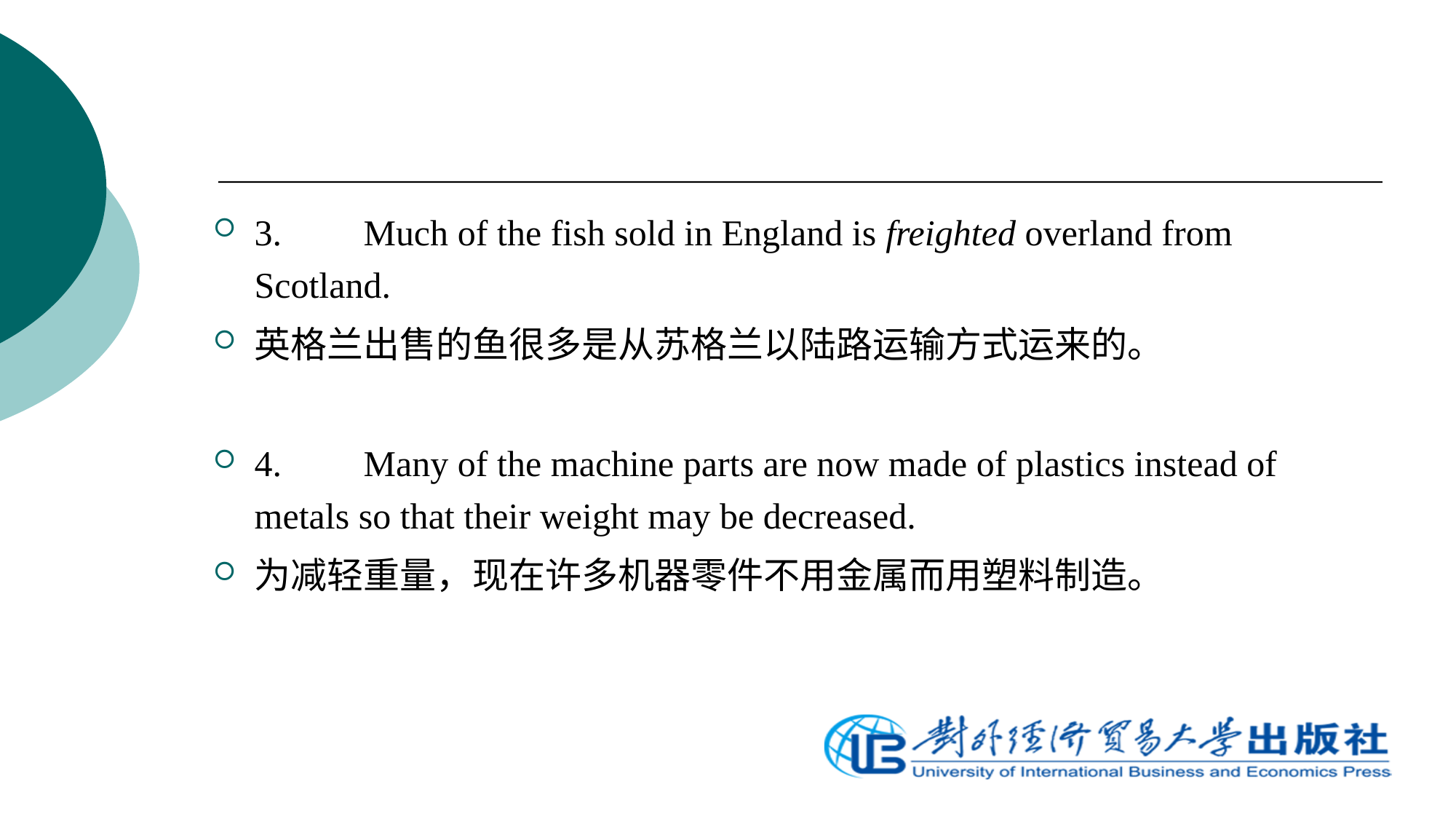

3.	Much of the fish sold in England is freighted overland from Scotland.
英格兰出售的鱼很多是从苏格兰以陆路运输方式运来的。

4.	Many of the machine parts are now made of plastics instead of metals so that their weight may be decreased.
为减轻重量，现在许多机器零件不用金属而用塑料制造。